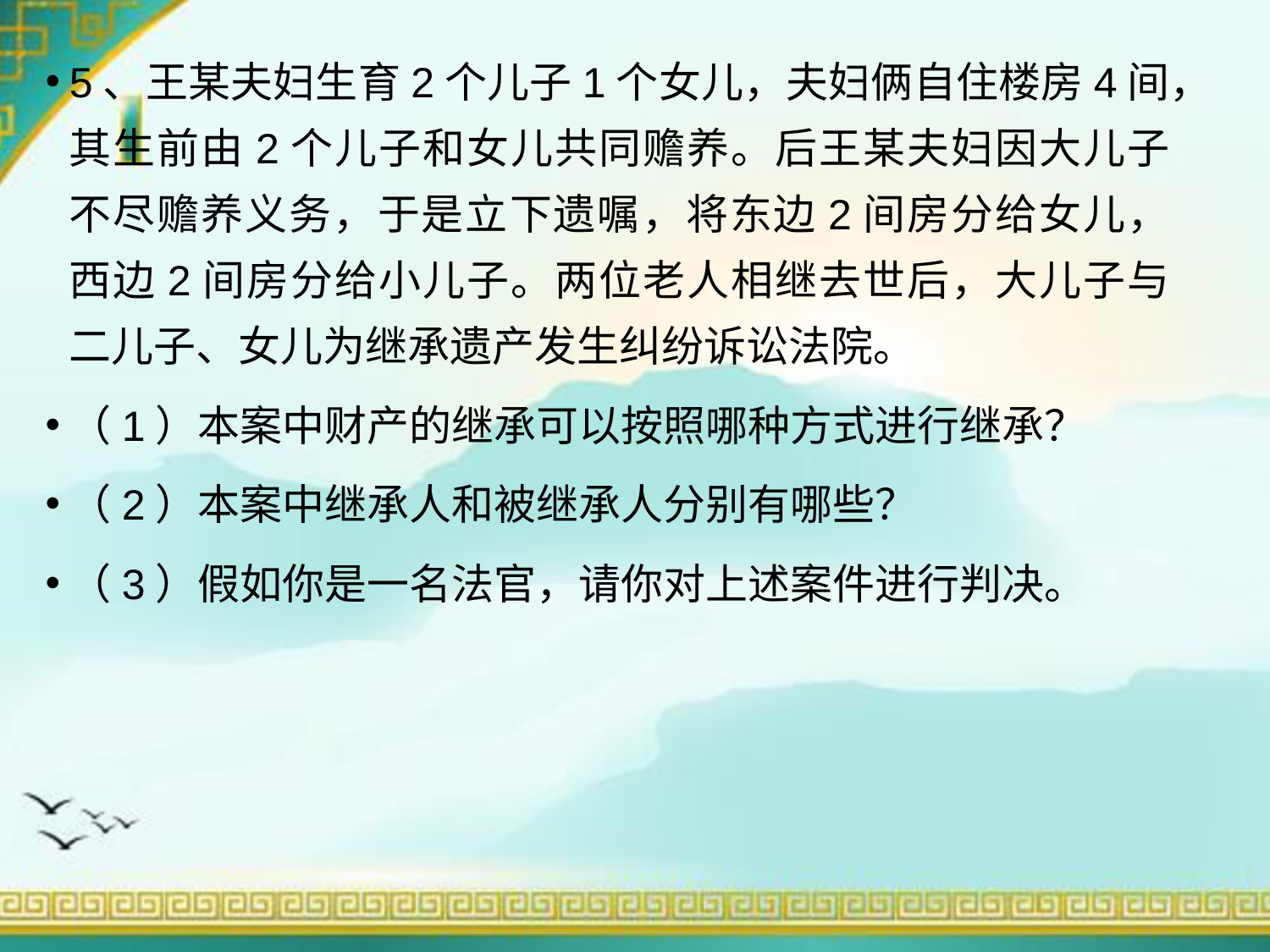

5、王某夫妇生育2个儿子1个女儿，夫妇俩自住楼房4间，其生前由2个儿子和女儿共同赡养。后王某夫妇因大儿子不尽赡养义务，于是立下遗嘱，将东边2间房分给女儿，西边2间房分给小儿子。两位老人相继去世后，大儿子与二儿子、女儿为继承遗产发生纠纷诉讼法院。
（1）本案中财产的继承可以按照哪种方式进行继承？
（2）本案中继承人和被继承人分别有哪些？
（3）假如你是一名法官，请你对上述案件进行判决。